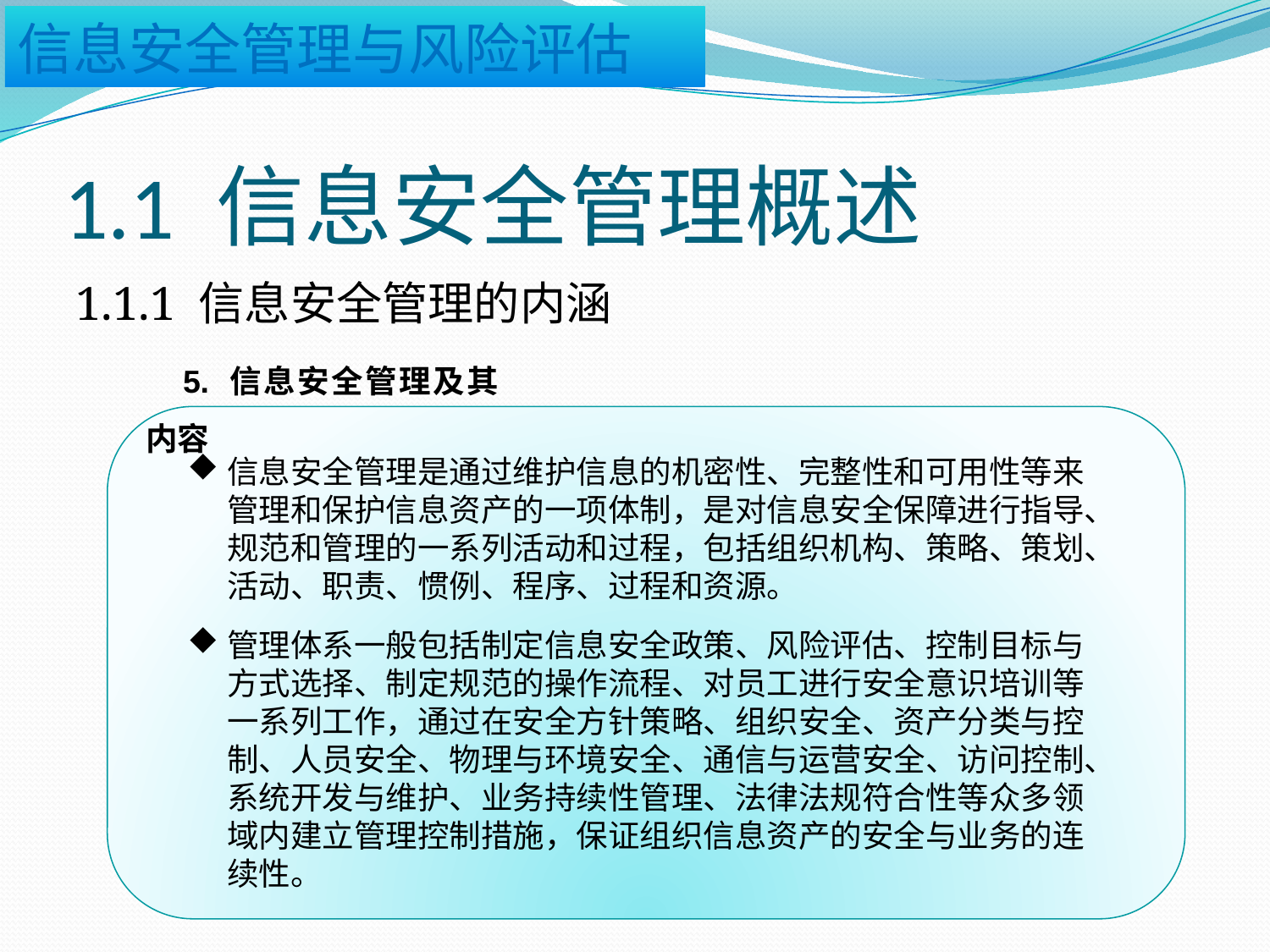

# 1.1 信息安全管理概述
1.1.1 信息安全管理的内涵
5. 信息安全管理及其内容

信息安全管理是通过维护信息的机密性、完整性和可用性等来管理和保护信息资产的一项体制，是对信息安全保障进行指导、规范和管理的一系列活动和过程，包括组织机构、策略、策划、活动、职责、惯例、程序、过程和资源。
管理体系一般包括制定信息安全政策、风险评估、控制目标与方式选择、制定规范的操作流程、对员工进行安全意识培训等一系列工作，通过在安全方针策略、组织安全、资产分类与控制、人员安全、物理与环境安全、通信与运营安全、访问控制、系统开发与维护、业务持续性管理、法律法规符合性等众多领域内建立管理控制措施，保证组织信息资产的安全与业务的连续性。